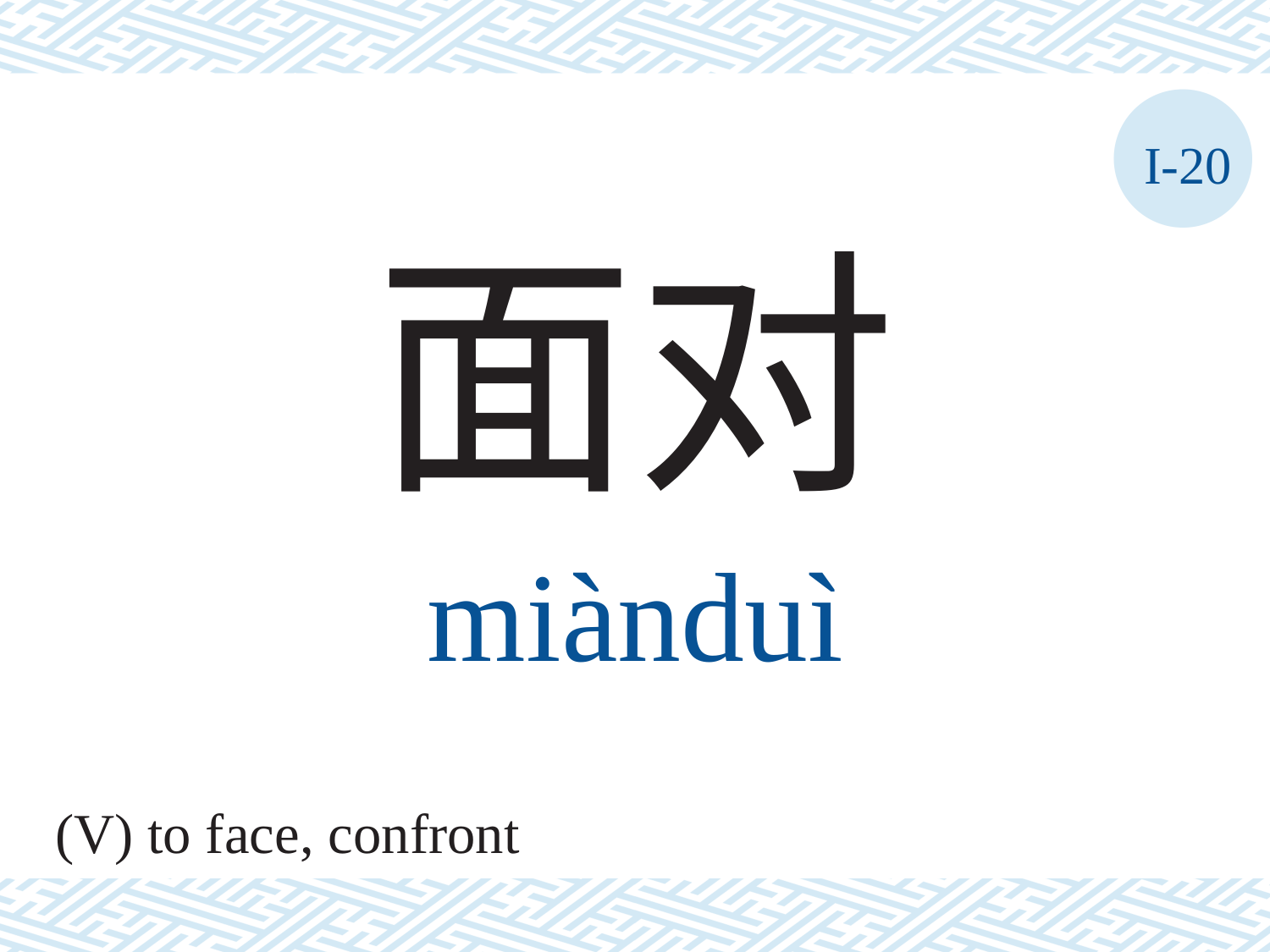

I-20
面对
miànduì
(V) to face, confront